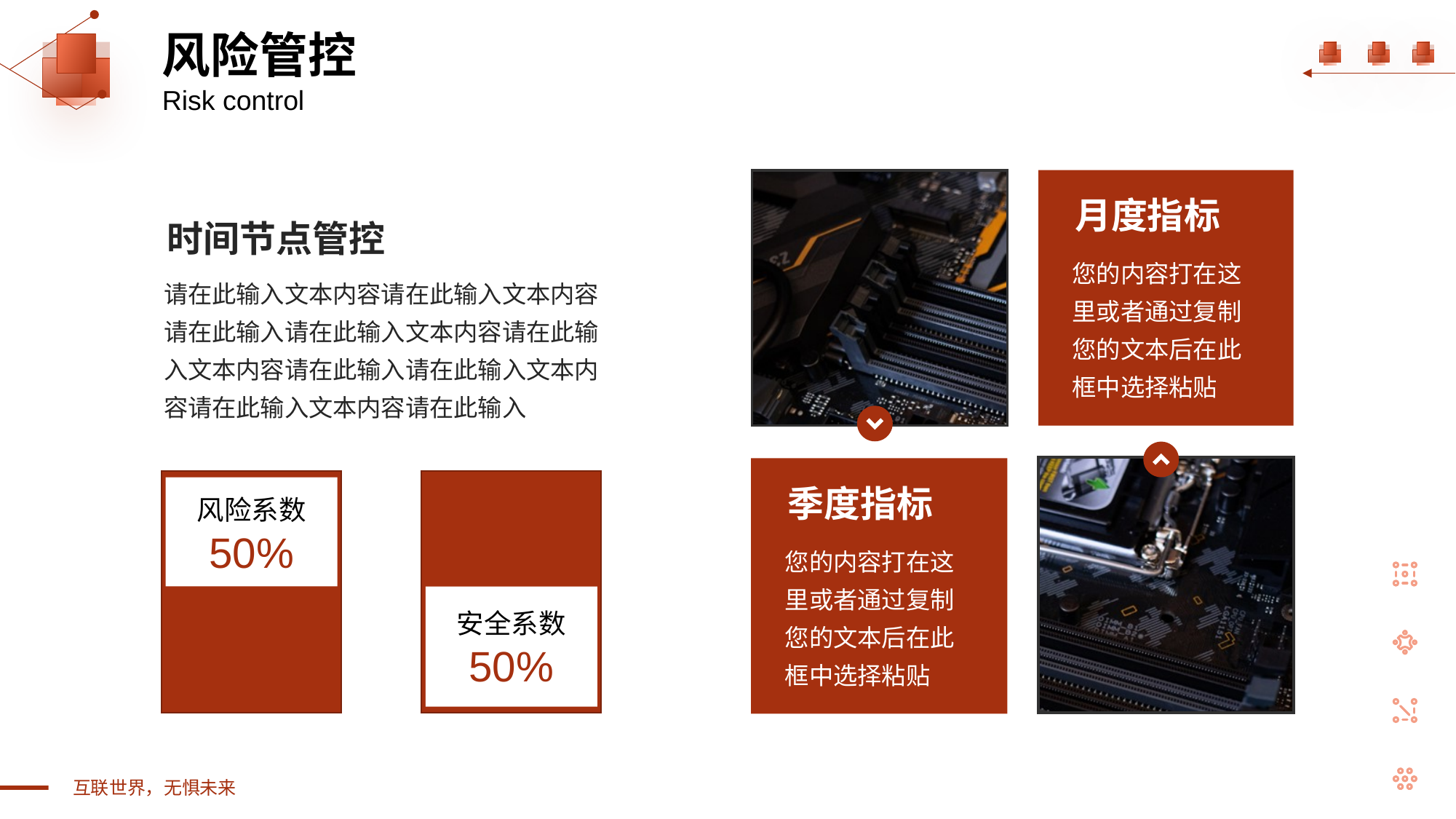

风险管控
Risk control

月度指标
时间节点管控
您的内容打在这里或者通过复制您的文本后在此框中选择粘贴
请在此输入文本内容请在此输入文本内容请在此输入请在此输入文本内容请在此输入文本内容请在此输入请在此输入文本内容请在此输入文本内容请在此输入

季度指标
风险系数
50%
您的内容打在这里或者通过复制您的文本后在此框中选择粘贴

安全系数
50%